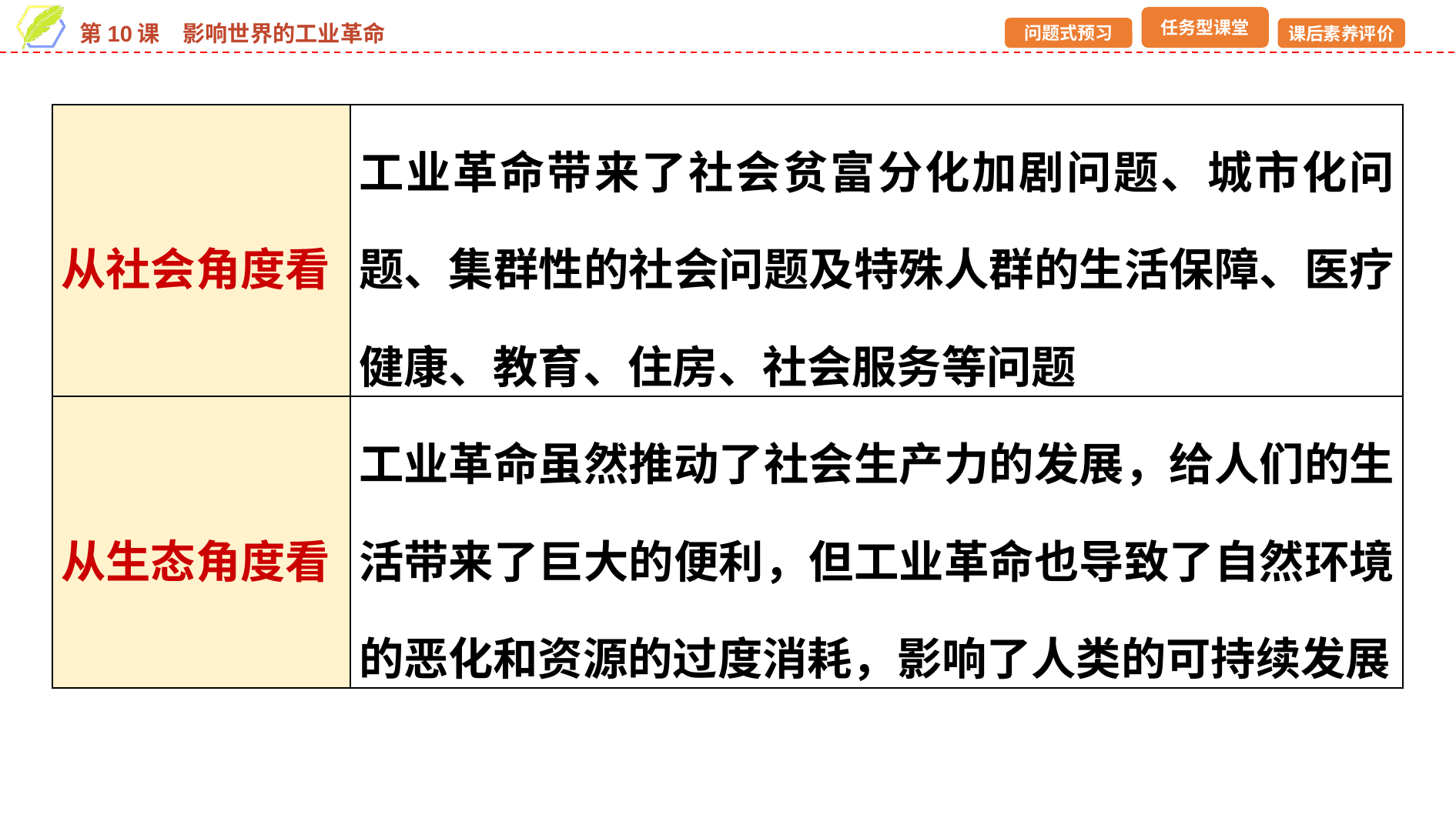

| 从社会角度看 | 工业革命带来了社会贫富分化加剧问题、城市化问题、集群性的社会问题及特殊人群的生活保障、医疗健康、教育、住房、社会服务等问题 |
| --- | --- |
| 从生态角度看 | 工业革命虽然推动了社会生产力的发展，给人们的生活带来了巨大的便利，但工业革命也导致了自然环境的恶化和资源的过度消耗，影响了人类的可持续发展 |